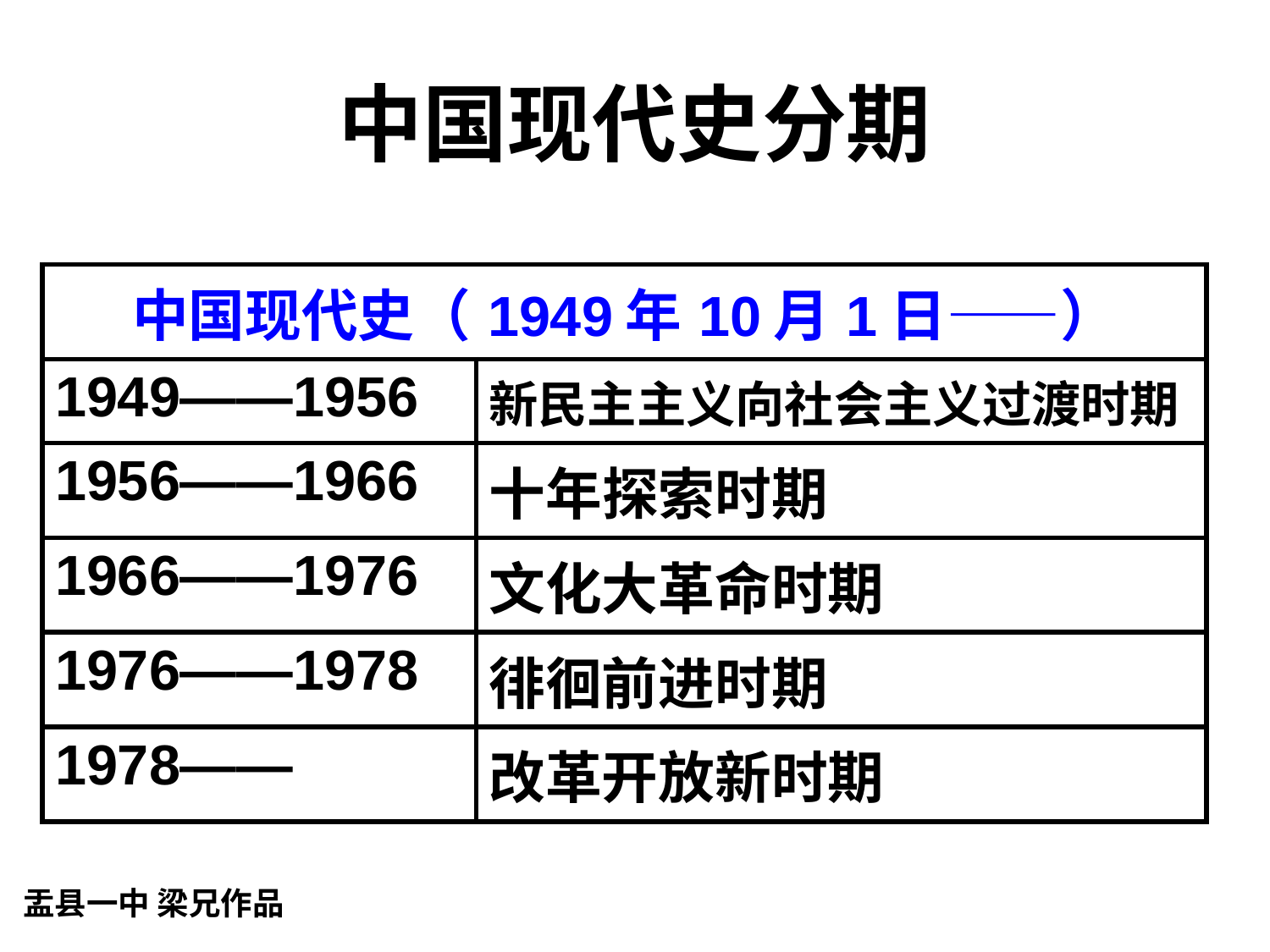

# 中国现代史分期
| 中国现代史（1949年10月1日——） |  |
| --- | --- |
| 1949——1956 | 新民主主义向社会主义过渡时期 |
| 1956——1966 | 十年探索时期 |
| 1966——1976 | 文化大革命时期 |
| 1976——1978 | 徘徊前进时期 |
| 1978—— | 改革开放新时期 |

盂县一中 梁兄作品